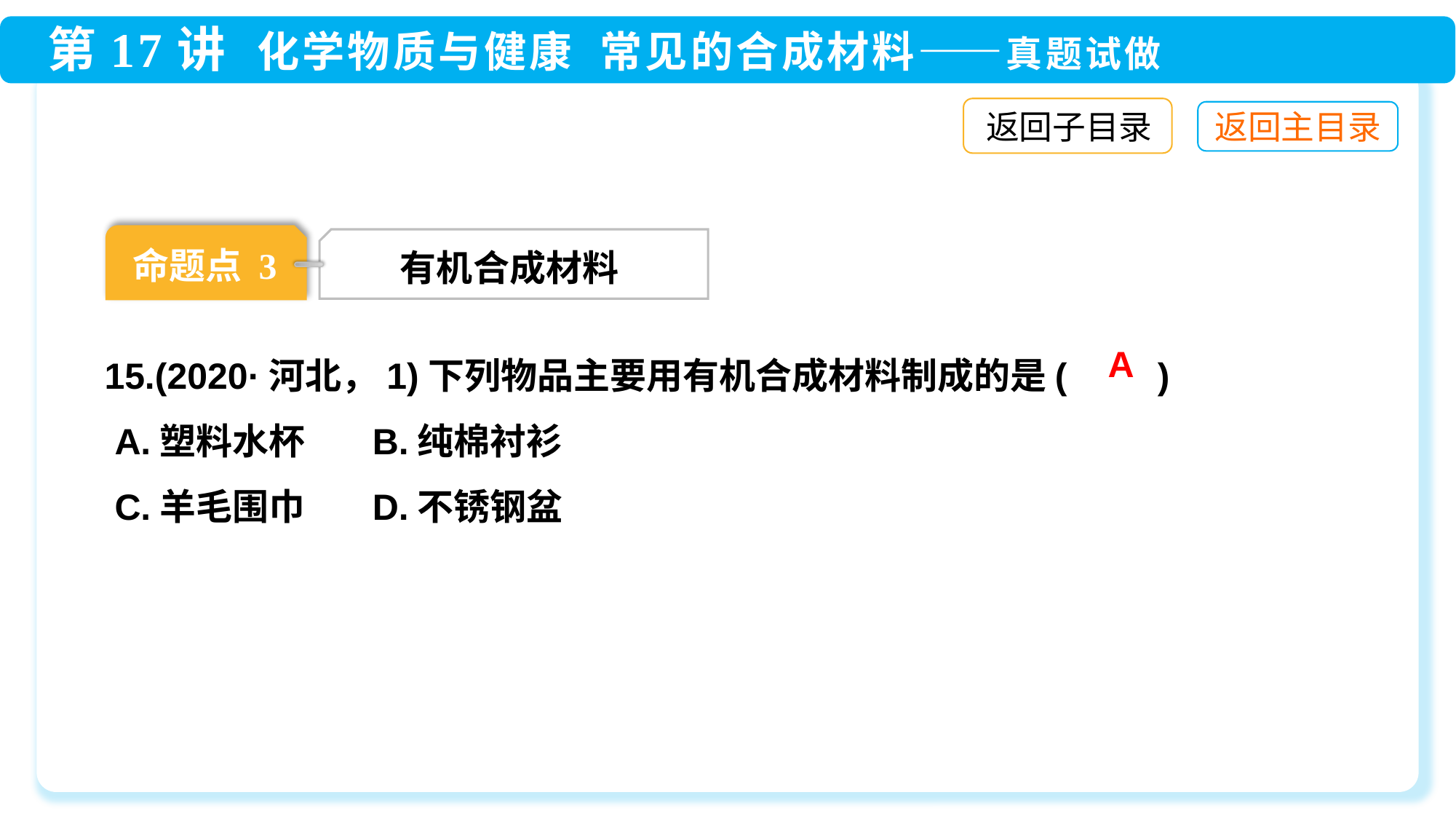

返回子目录
命题点 3
 有机合成材料

15.(2020·河北，1)下列物品主要用有机合成材料制成的是(　　)
 A.塑料水杯	     B.纯棉衬衫
 C.羊毛围巾	     D.不锈钢盆

A